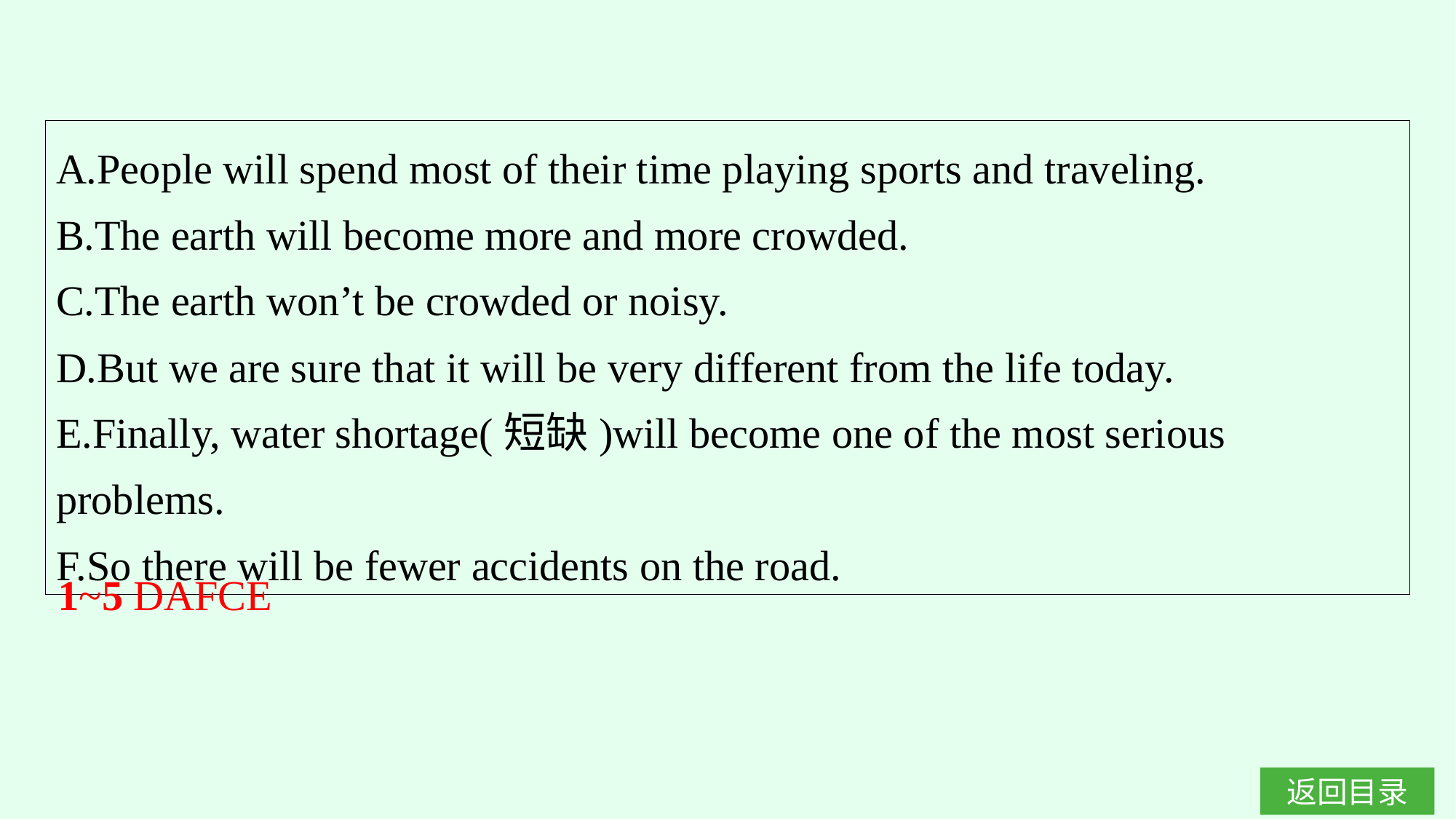

A.People will spend most of their time playing sports and traveling.
B.The earth will become more and more crowded.
C.The earth won’t be crowded or noisy.
D.But we are sure that it will be very different from the life today.
E.Finally, water shortage(短缺)will become one of the most serious problems.
F.So there will be fewer accidents on the road.
1~5 DAFCE